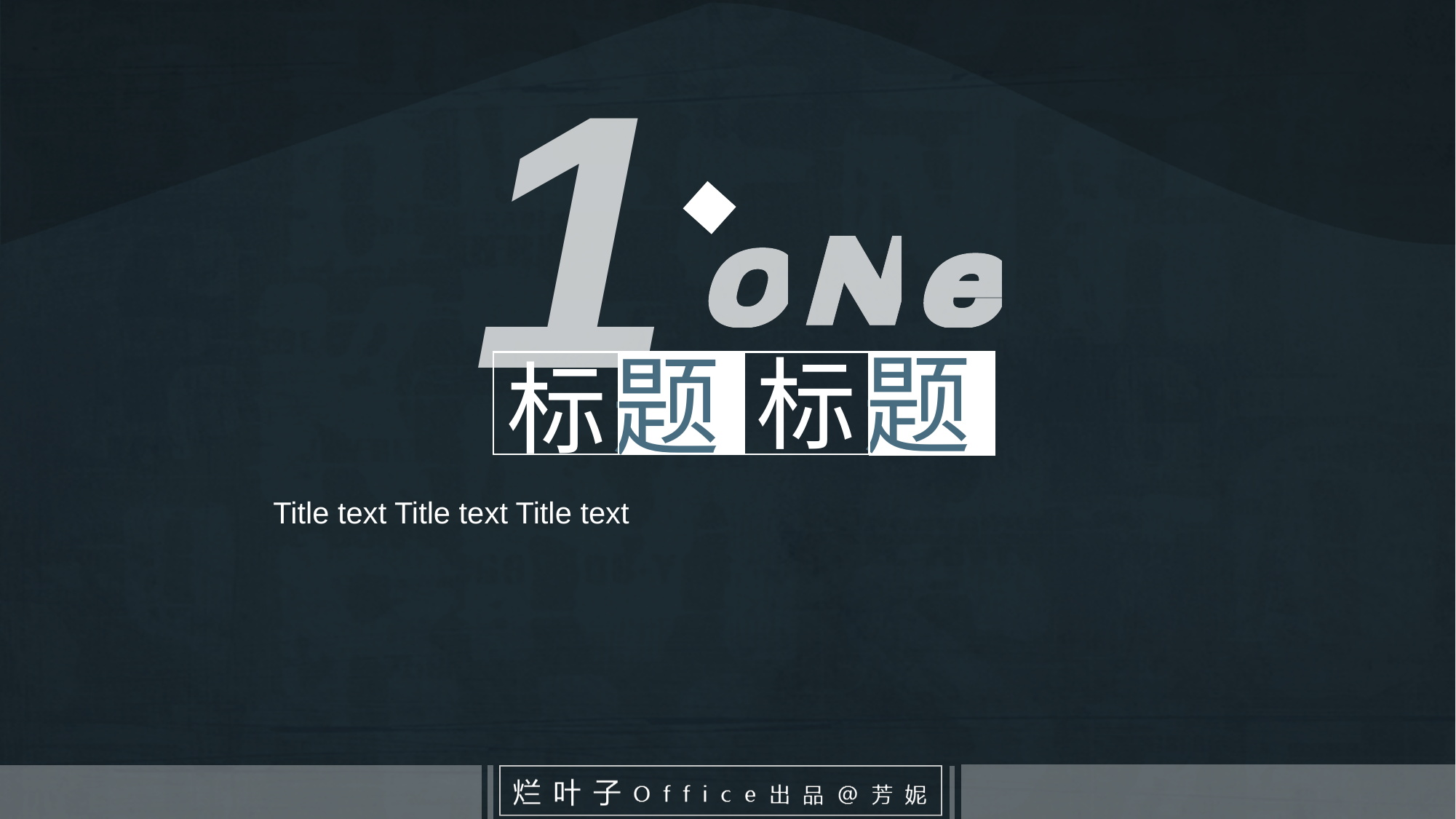

1

ONe
题
标

题
标

Title text Title text Title text